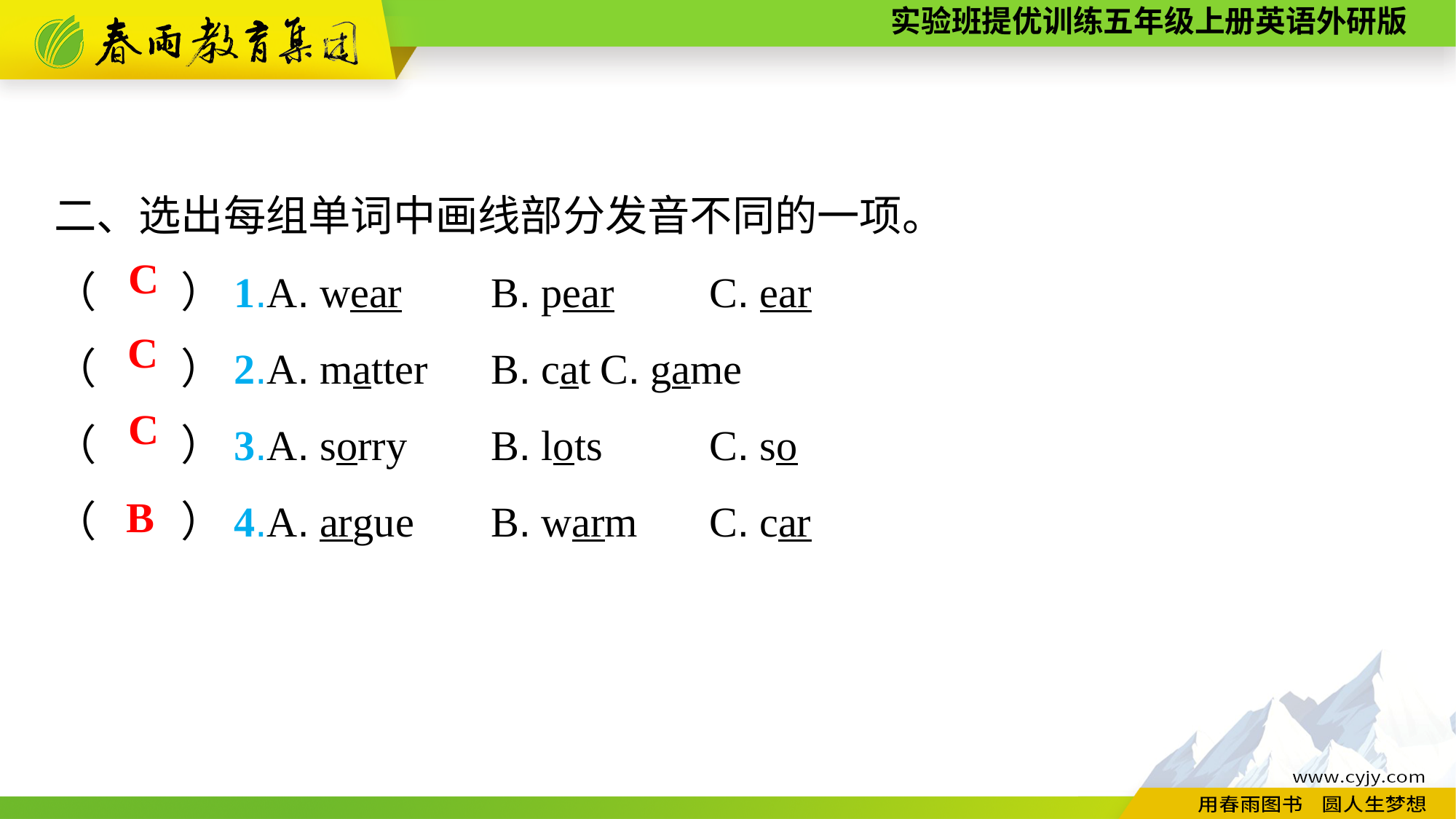

二、选出每组单词中画线部分发音不同的一项。
（　　）1.A. wear	B. pear	C. ear
（　　）2.A. matter	B. cat	C. game
（　　）3.A. sorry	B. lots	C. so
（　　）4.A. argue	B. warm	C. car
C
C
C
B